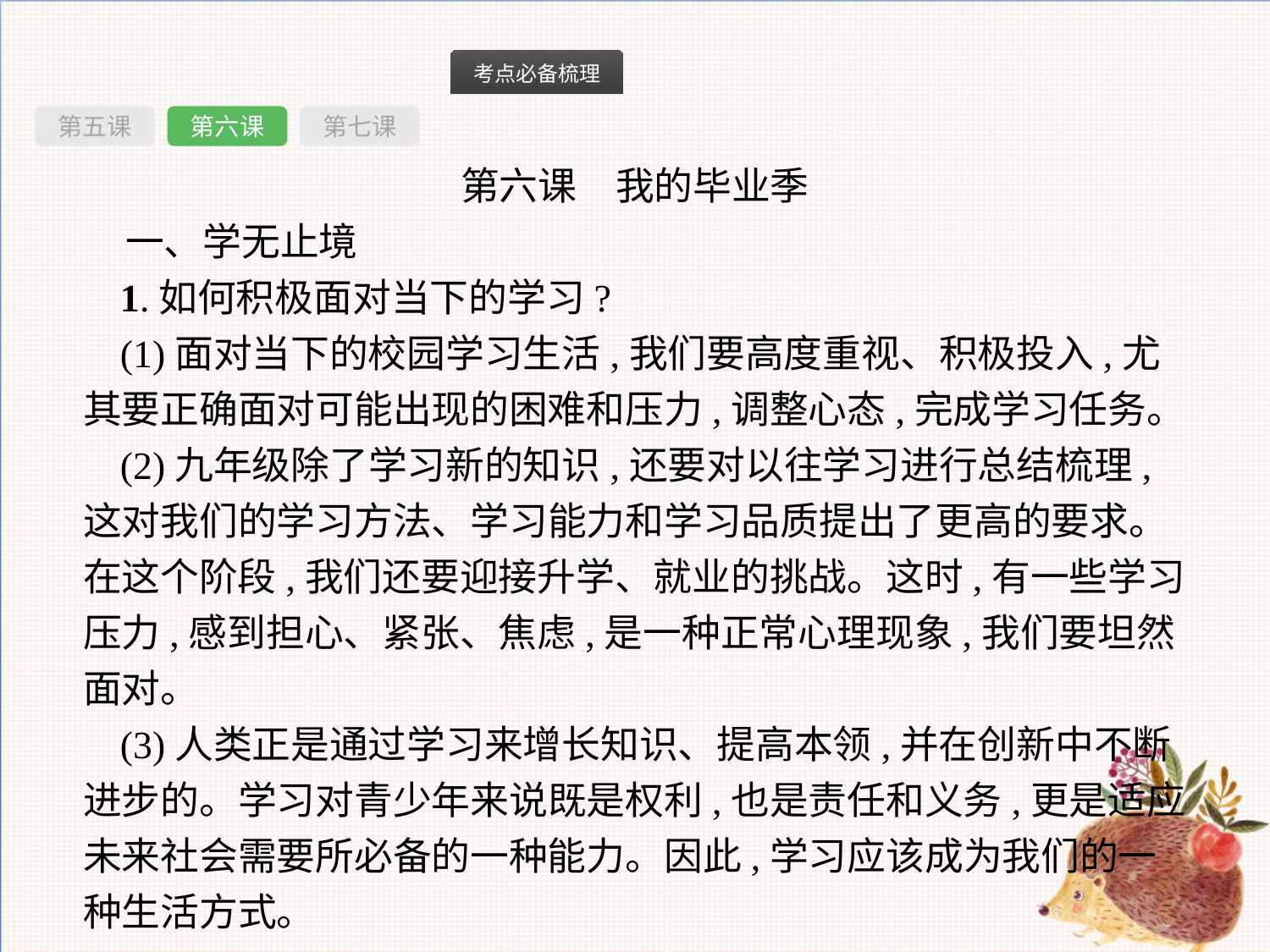

第五课
第六课
第七课
第六课　我的毕业季
一、学无止境
1.如何积极面对当下的学习?
(1)面对当下的校园学习生活,我们要高度重视、积极投入,尤其要正确面对可能出现的困难和压力,调整心态,完成学习任务。
(2)九年级除了学习新的知识,还要对以往学习进行总结梳理,这对我们的学习方法、学习能力和学习品质提出了更高的要求。在这个阶段,我们还要迎接升学、就业的挑战。这时,有一些学习压力,感到担心、紧张、焦虑,是一种正常心理现象,我们要坦然面对。
(3)人类正是通过学习来增长知识、提高本领,并在创新中不断进步的。学习对青少年来说既是权利,也是责任和义务,更是适应未来社会需要所必备的一种能力。因此,学习应该成为我们的一种生活方式。